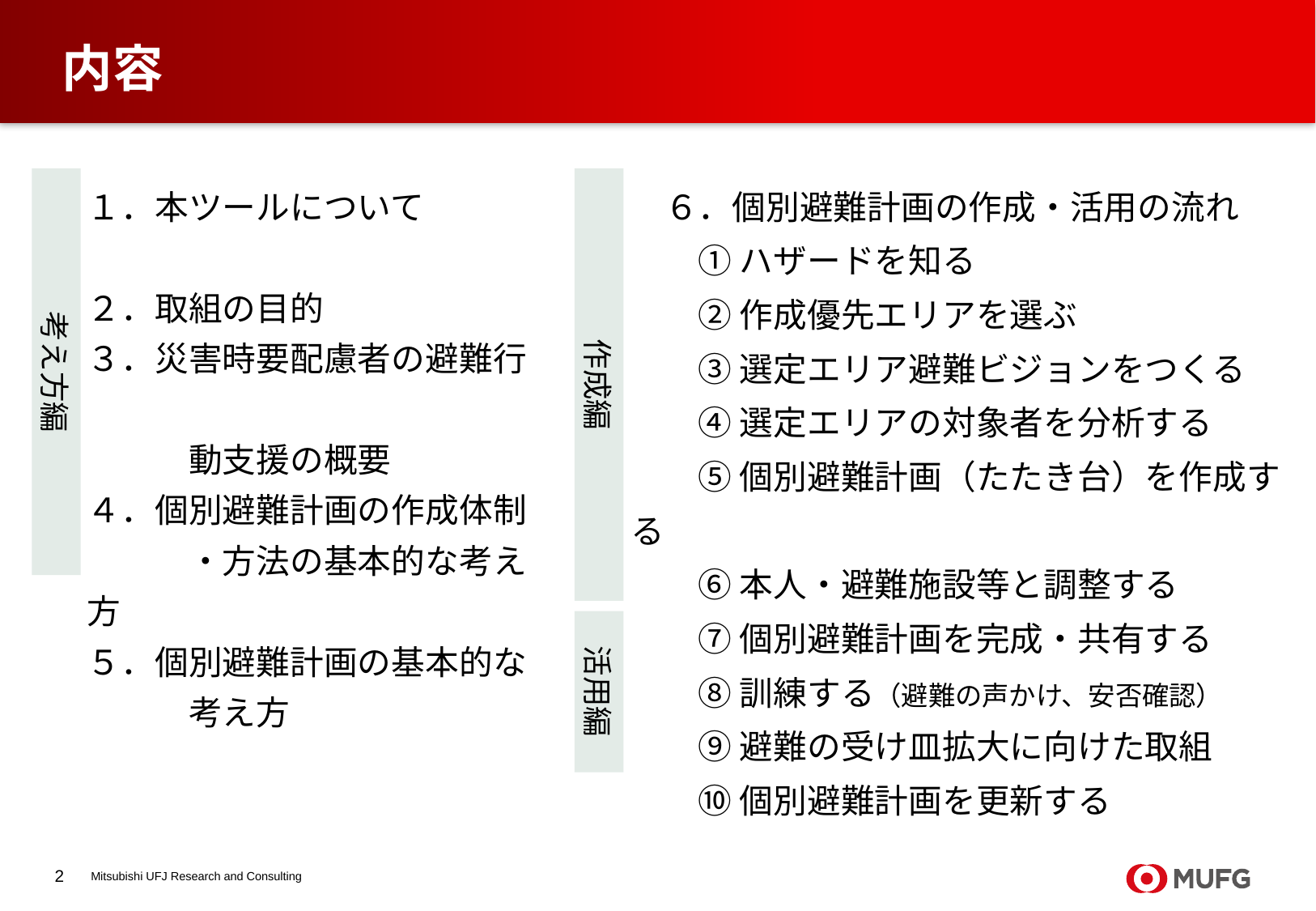

# 内容
考え方編
１．本ツールについて
２．取組の目的
３．災害時要配慮者の避難行
　　　動支援の概要
４．個別避難計画の作成体制
　　　・方法の基本的な考え方
５．個別避難計画の基本的な
　　　考え方

作成編
　６．個別避難計画の作成・活用の流れ
　　① ハザードを知る
　　② 作成優先エリアを選ぶ
　　③ 選定エリア避難ビジョンをつくる
　　➃ 選定エリアの対象者を分析する
　　➄ 個別避難計画（たたき台）を作成する
　　➅ 本人・避難施設等と調整する
　　⑦ 個別避難計画を完成・共有する
　　⑧ 訓練する（避難の声かけ、安否確認）
　　⑨ 避難の受け皿拡大に向けた取組
　　⑩ 個別避難計画を更新する
活用編